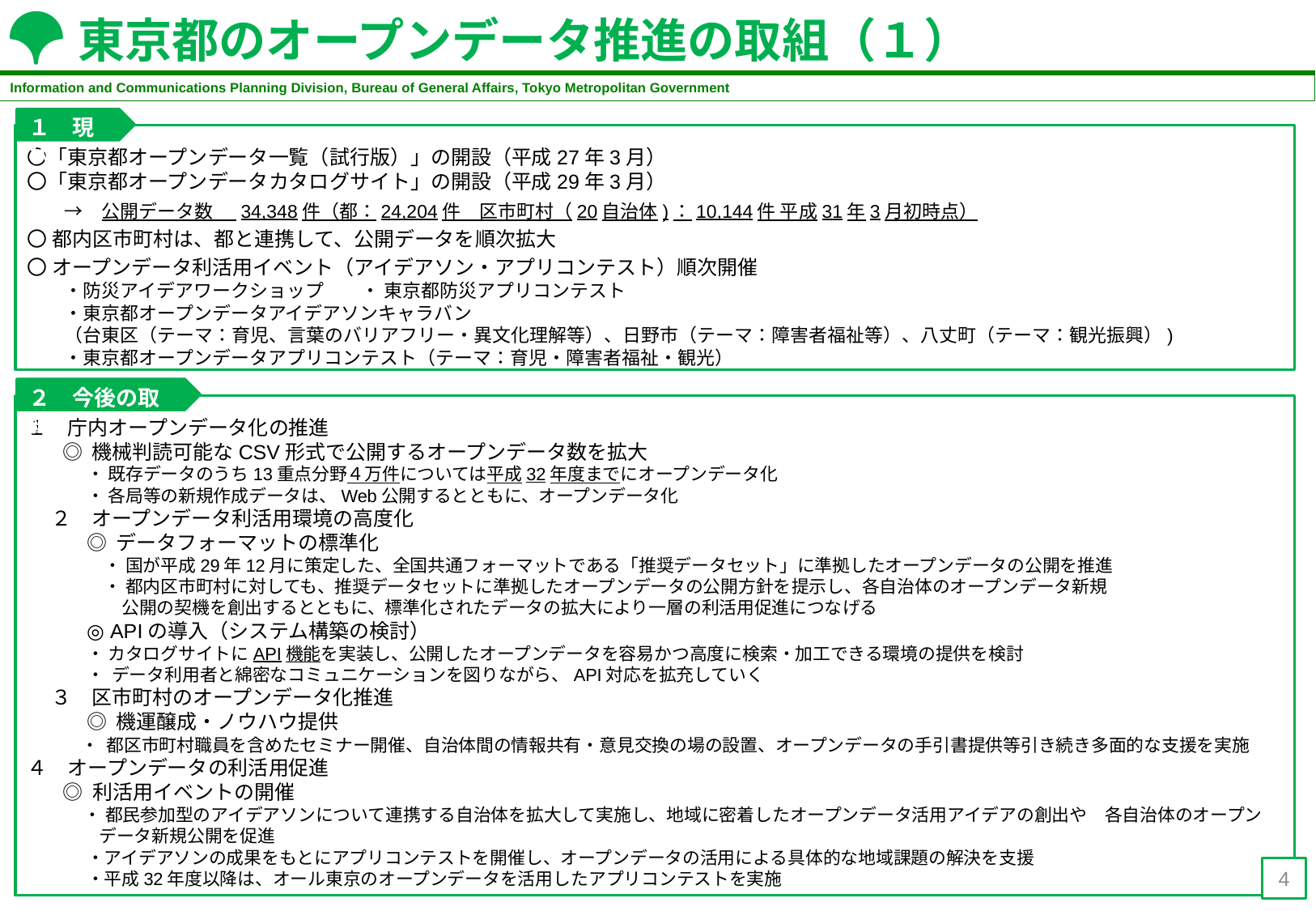

# 東京都のオープンデータ推進の取組（１）
１　現状
〇「東京都オープンデータ一覧（試行版）」の開設（平成27年3月）
〇「東京都オープンデータカタログサイト」の開設（平成29年3月）
　　→　公開データ数 　34,348件（都：24,204件　区市町村（20自治体)：10,144件 平成31年3月初時点）
〇 都内区市町村は、都と連携して、公開データを順次拡大
〇 オープンデータ利活用イベント（アイデアソン・アプリコンテスト）順次開催
　　・防災アイデアワークショップ　　・ 東京都防災アプリコンテスト
　　・東京都オープンデータアイデアソンキャラバン
　　（台東区（テーマ：育児、言葉のバリアフリー・異文化理解等）、日野市（テーマ：障害者福祉等）、八丈町（テーマ：観光振興）)
　　・東京都オープンデータアプリコンテスト（テーマ：育児・障害者福祉・観光）

２　今後の取組
１　庁内オープンデータ化の推進
◎ 機械判読可能なCSV形式で公開するオープンデータ数を拡大
・ 既存データのうち13重点分野４万件については平成32年度までにオープンデータ化
・ 各局等の新規作成データは、Web公開するとともに、オープンデータ化
２　オープンデータ利活用環境の高度化
◎ データフォーマットの標準化
　・ 国が平成29年12月に策定した、全国共通フォーマットである「推奨データセット」に準拠したオープンデータの公開を推進
　・ 都内区市町村に対しても、推奨データセットに準拠したオープンデータの公開方針を提示し、各自治体のオープンデータ新規
　　公開の契機を創出するとともに、標準化されたデータの拡大により一層の利活用促進につなげる
◎ APIの導入（システム構築の検討）
・ カタログサイトにAPI機能を実装し、公開したオープンデータを容易かつ高度に検索・加工できる環境の提供を検討
・  データ利用者と綿密なコミュニケーションを図りながら、API対応を拡充していく
３　区市町村のオープンデータ化推進
◎ 機運醸成・ノウハウ提供
　・  都区市町村職員を含めたセミナー開催、自治体間の情報共有・意見交換の場の設置、オープンデータの手引書提供等引き続き多面的な支援を実施
４　オープンデータの利活用促進
◎ 利活用イベントの開催
・ 都民参加型のアイデアソンについて連携する自治体を拡大して実施し、地域に密着したオープンデータ活用アイデアの創出や　各自治体のオープンデータ新規公開を促進
・アイデアソンの成果をもとにアプリコンテストを開催し、オープンデータの活用による具体的な地域課題の解決を支援
・平成32年度以降は、オール東京のオープンデータを活用したアプリコンテストを実施

4